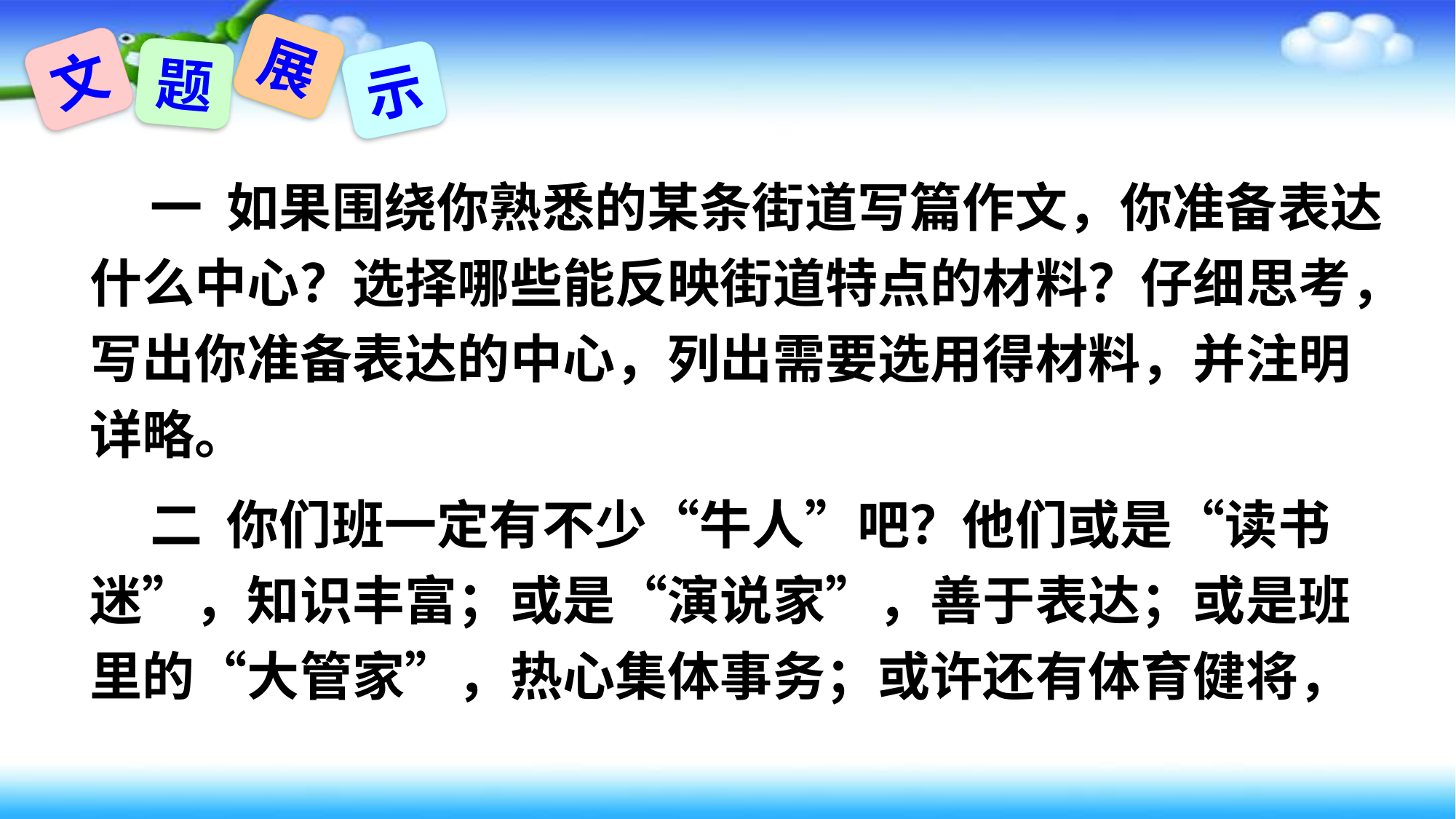

展
文
题
示
    一  如果围绕你熟悉的某条街道写篇作文，你准备表达什么中心？选择哪些能反映街道特点的材料？仔细思考，写出你准备表达的中心，列出需要选用得材料，并注明详略。
    二  你们班一定有不少“牛人”吧？他们或是“读书迷”，知识丰富；或是“演说家”，善于表达；或是班里的“大管家”，热心集体事务；或许还有体育健将，